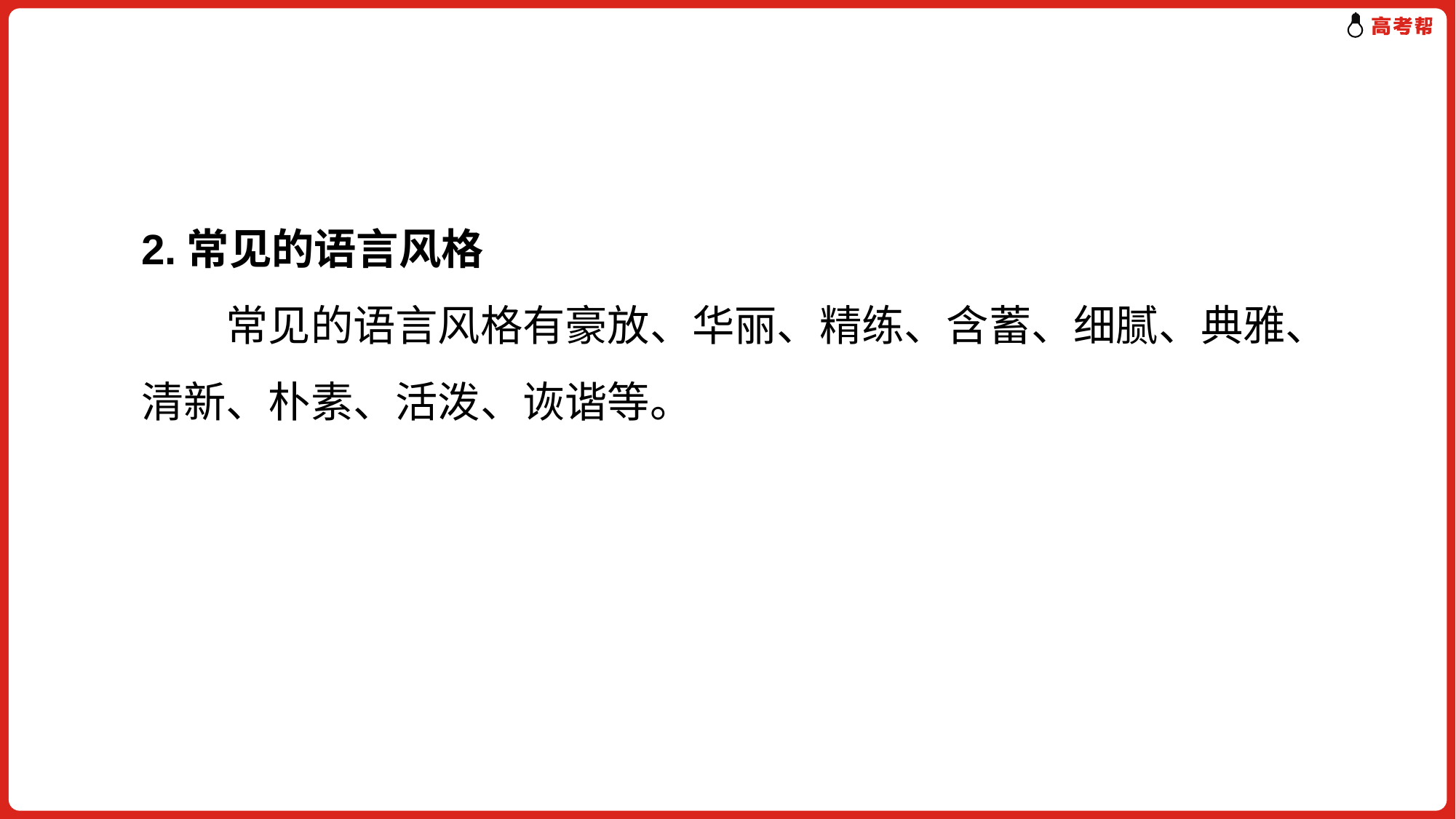

2.常见的语言风格
　　常见的语言风格有豪放、华丽、精练、含蓄、细腻、典雅、清新、朴素、活泼、诙谐等。